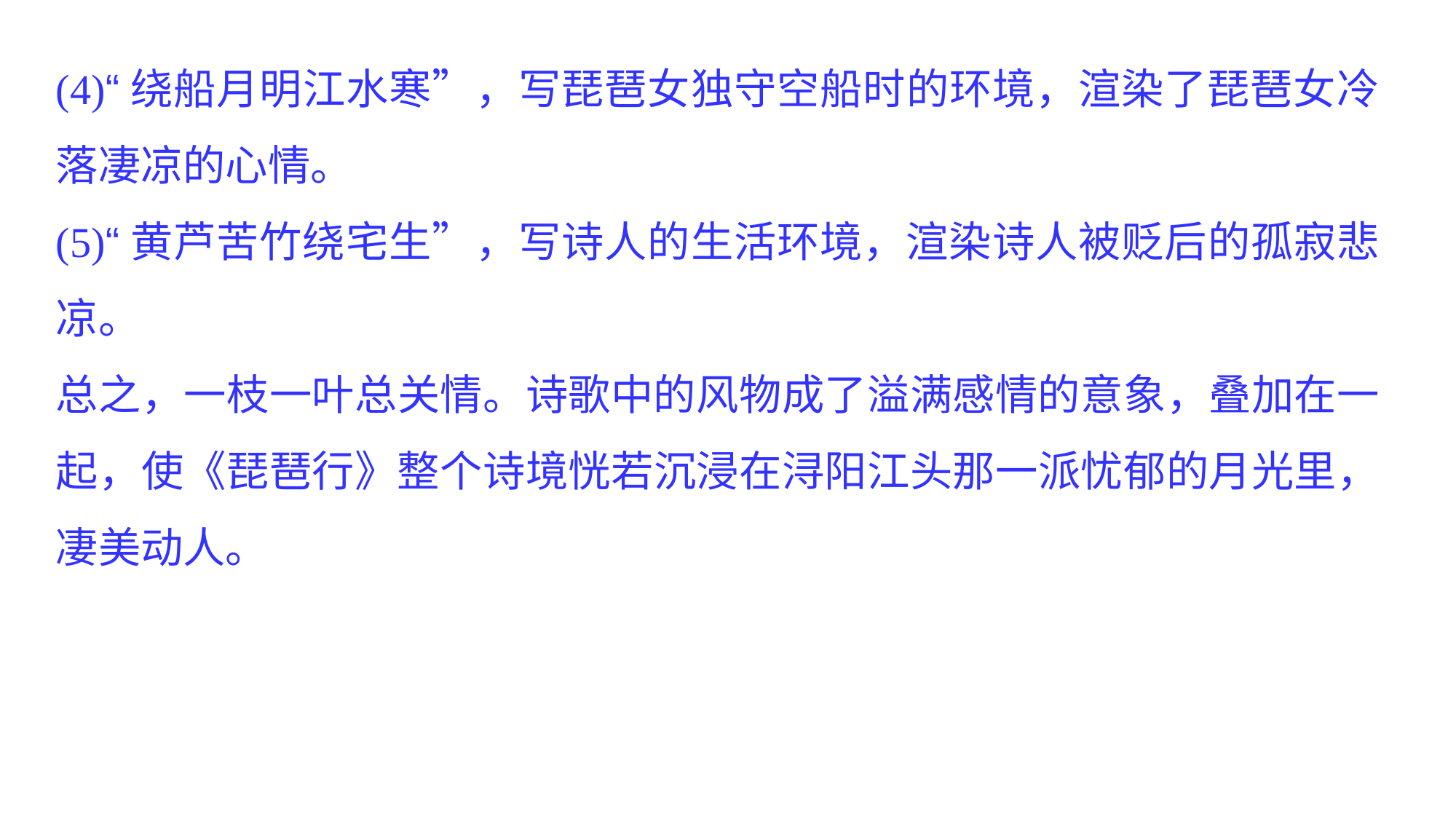

(4)“绕船月明江水寒”，写琵琶女独守空船时的环境，渲染了琵琶女冷落凄凉的心情。
(5)“黄芦苦竹绕宅生”，写诗人的生活环境，渲染诗人被贬后的孤寂悲凉。
总之，一枝一叶总关情。诗歌中的风物成了溢满感情的意象，叠加在一起，使《琵琶行》整个诗境恍若沉浸在浔阳江头那一派忧郁的月光里，凄美动人。